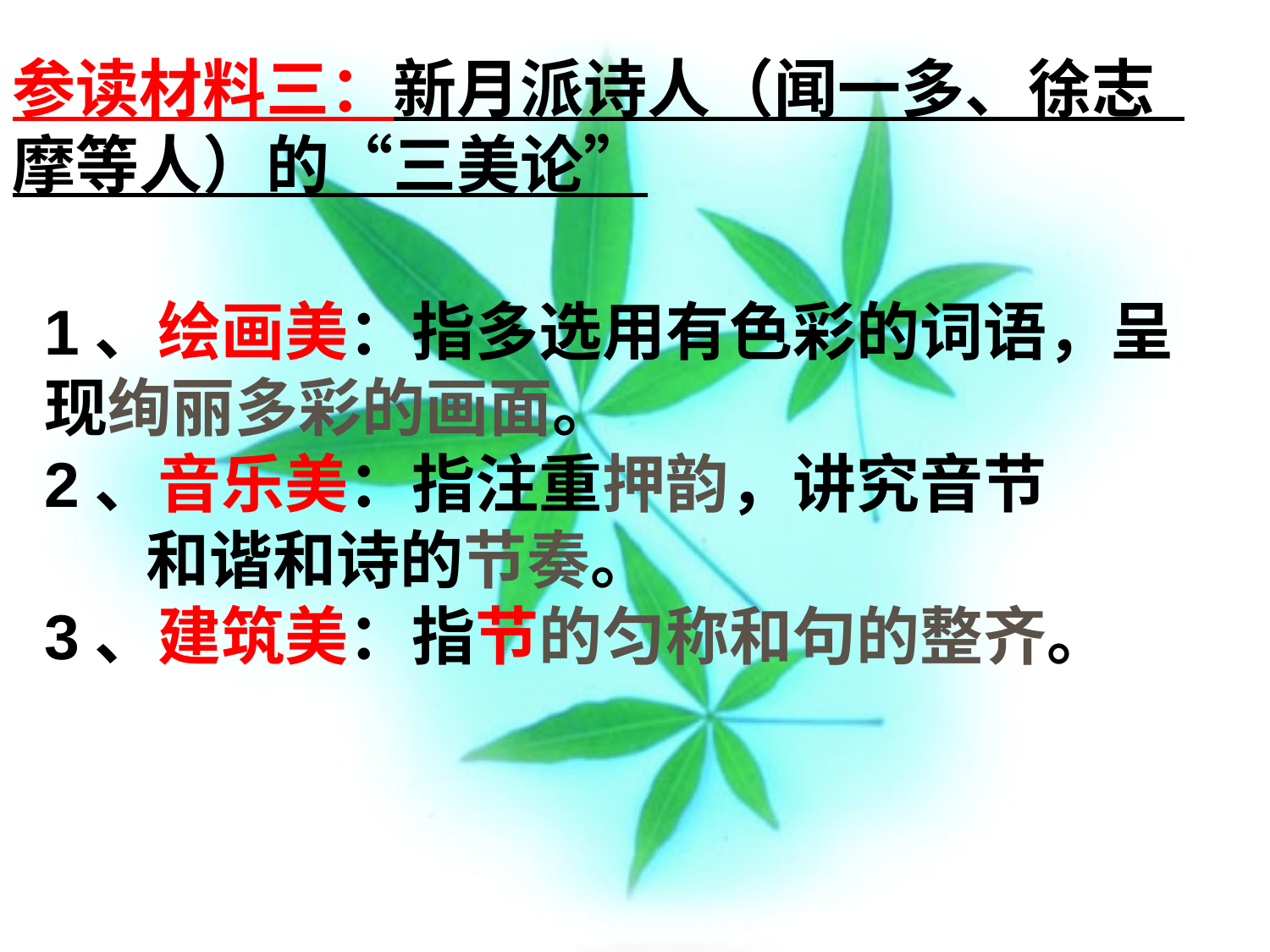

参读材料三：新月派诗人（闻一多、徐志   摩等人）的“三美论”
1、绘画美：指多选用有色彩的词语，呈现绚丽多彩的画面。
2、音乐美：指注重押韵，讲究音节
      和谐和诗的节奏。
3、建筑美：指节的匀称和句的整齐。